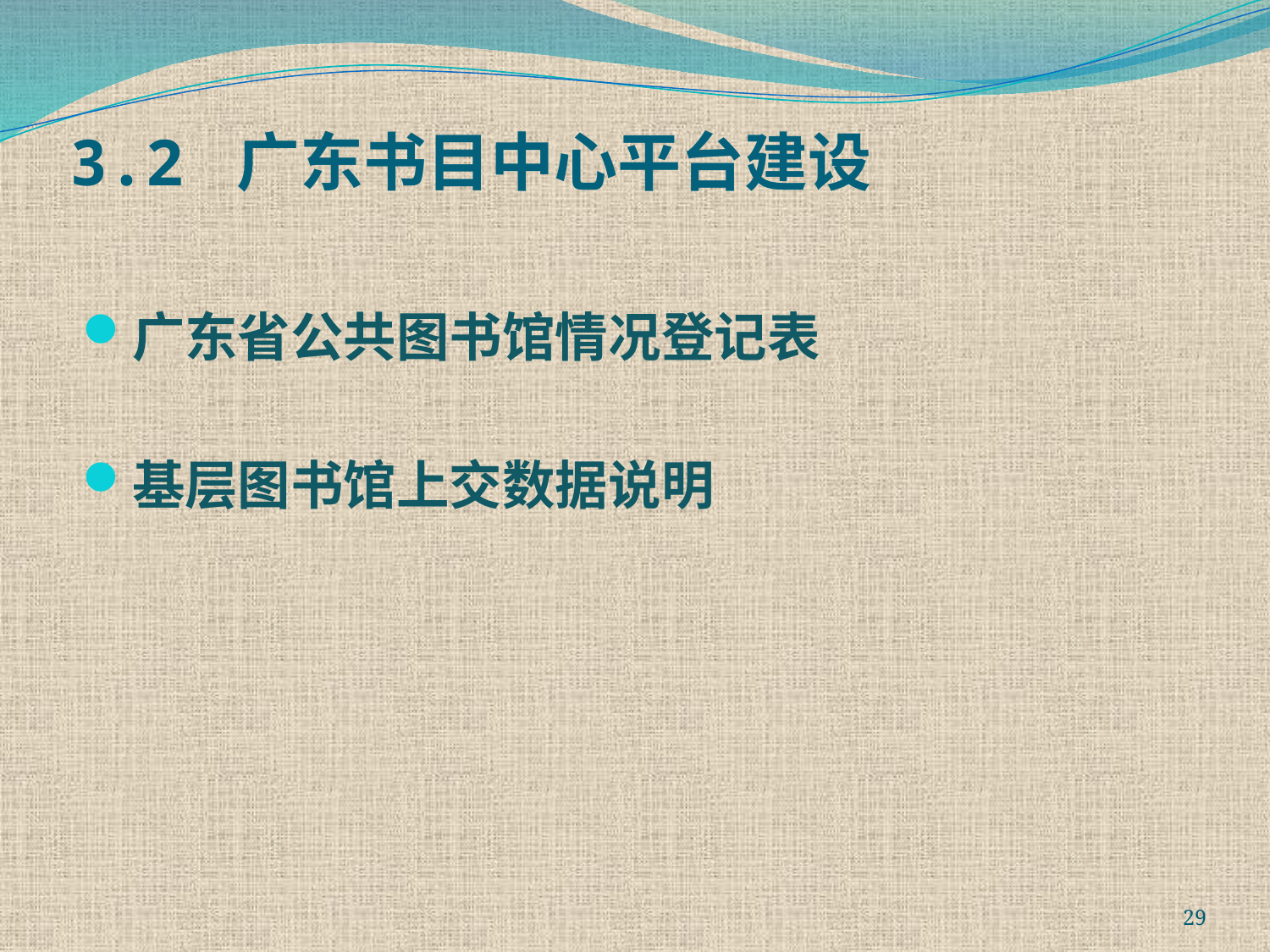

# 3.2 广东书目中心平台建设
广东省公共图书馆情况登记表

基层图书馆上交数据说明
29